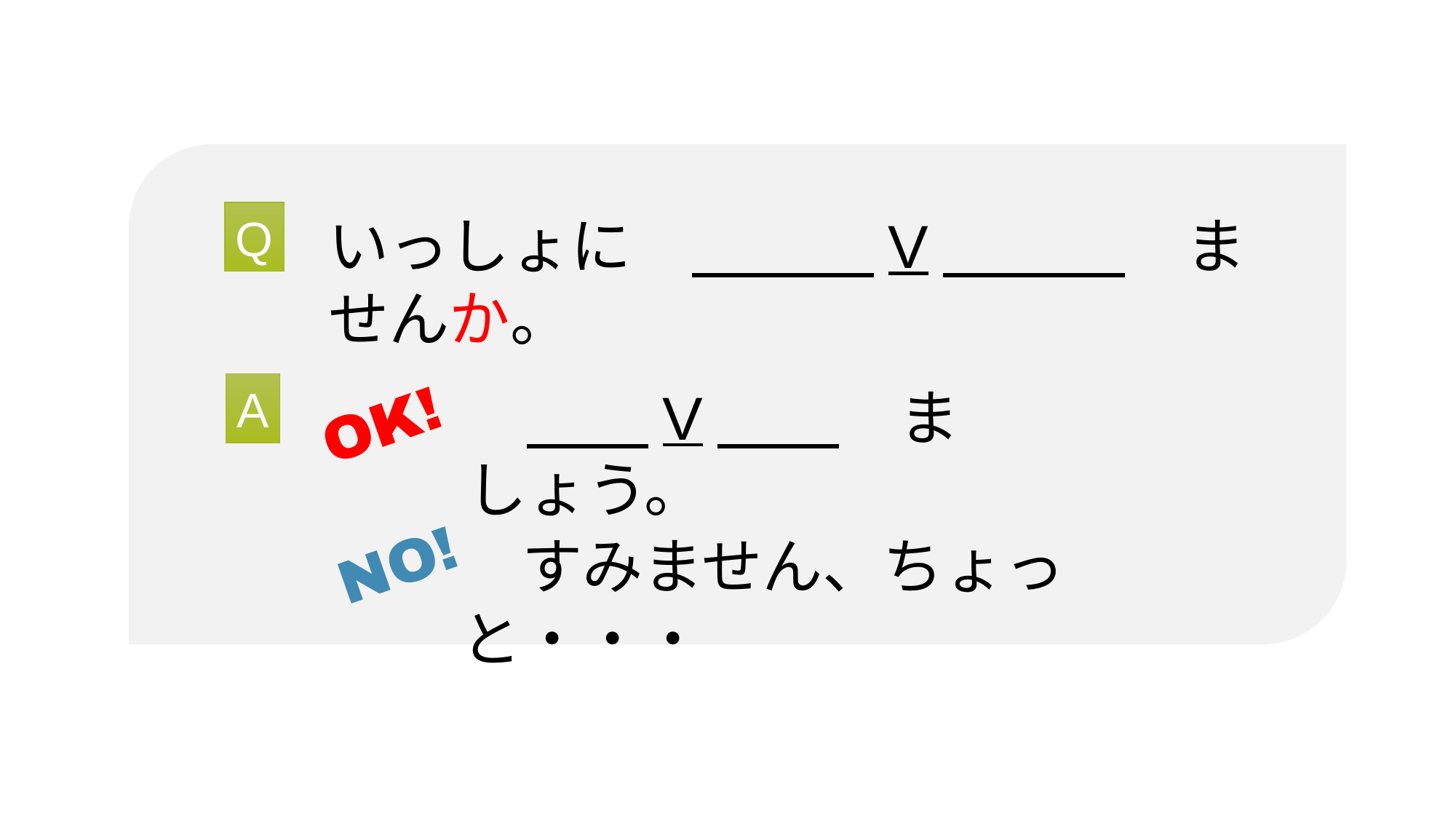

Q
いっしょに　　　　V　　　　ませんか。
OK!
A
　　　V　　　ましょう。
NO!
　すみません、ちょっと・・・